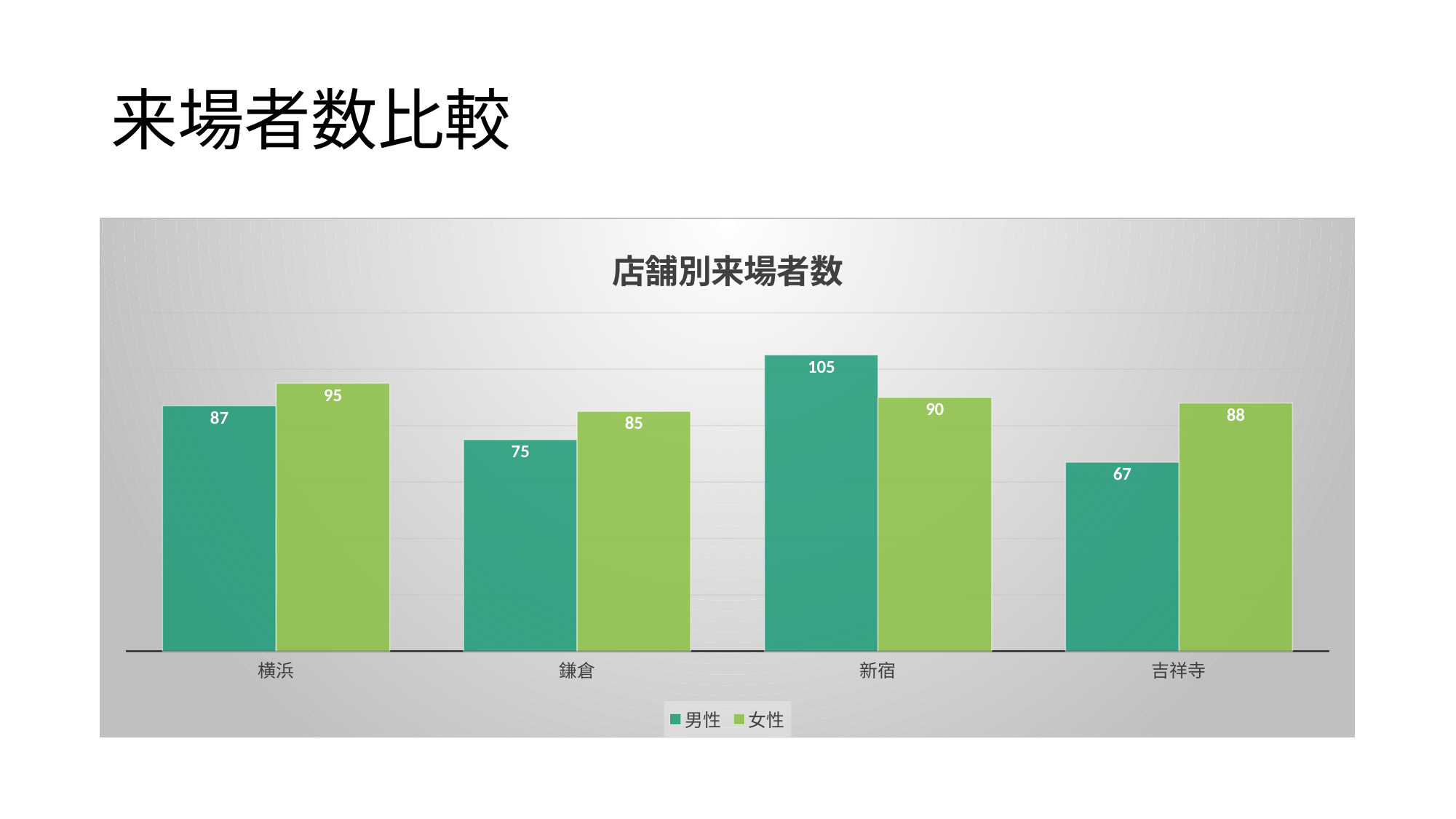

# 来場者数比較

### Chart: 店舗別来場者数

| Category | 男性 | 女性 |
|---|---|---|
| 横浜 | 87.0 | 95.0 |
| 鎌倉 | 75.0 | 85.0 |
| 新宿 | 105.0 | 90.0 |
| 吉祥寺 | 67.0 | 88.0 |